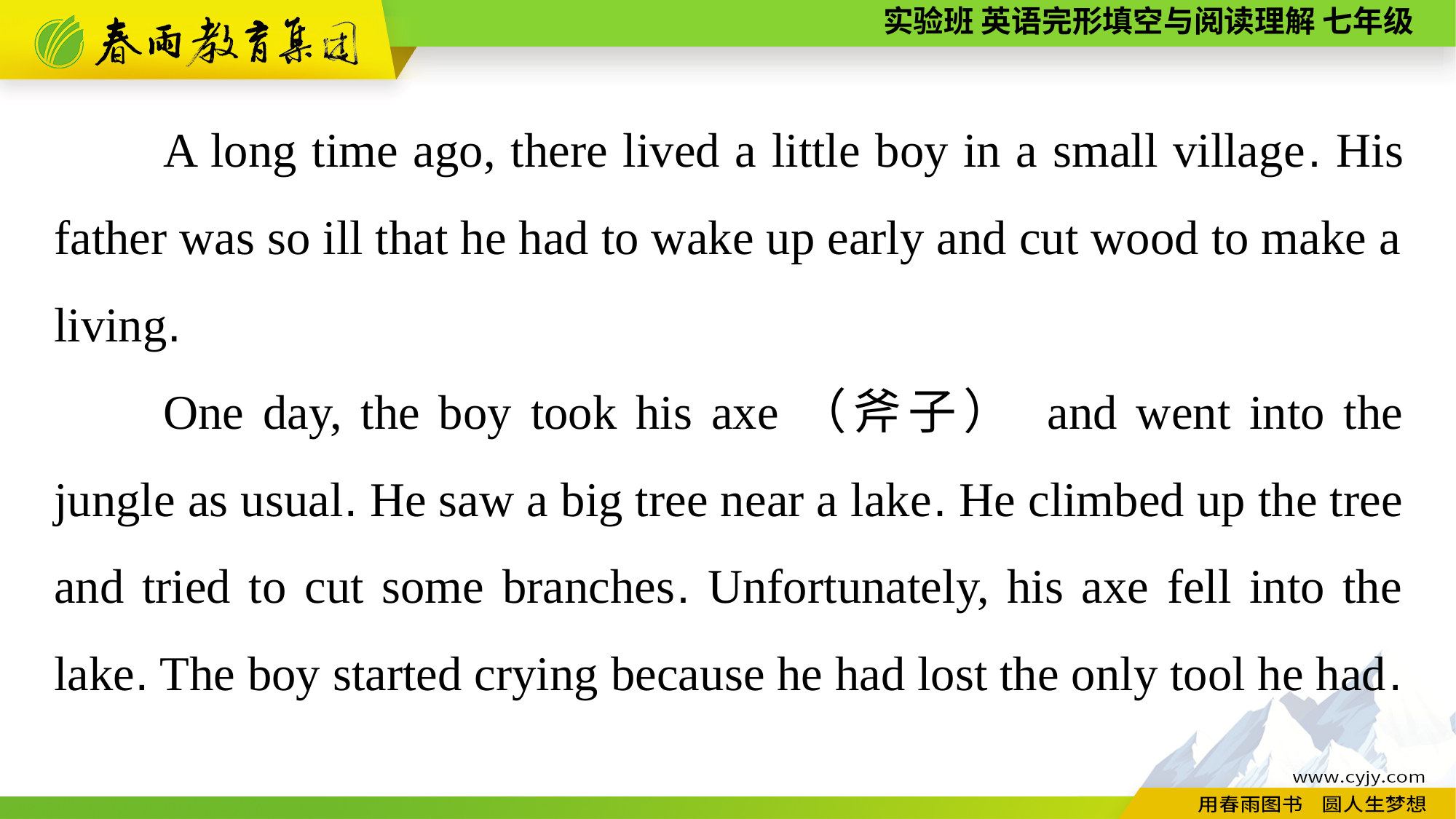

A long time ago, there lived a little boy in a small village. His father was so ill that he had to wake up early and cut wood to make a living.
One day, the boy took his axe（斧子） and went into the jungle as usual. He saw a big tree near a lake. He climbed up the tree and tried to cut some branches. Unfortunately, his axe fell into the lake. The boy started crying because he had lost the only tool he had.